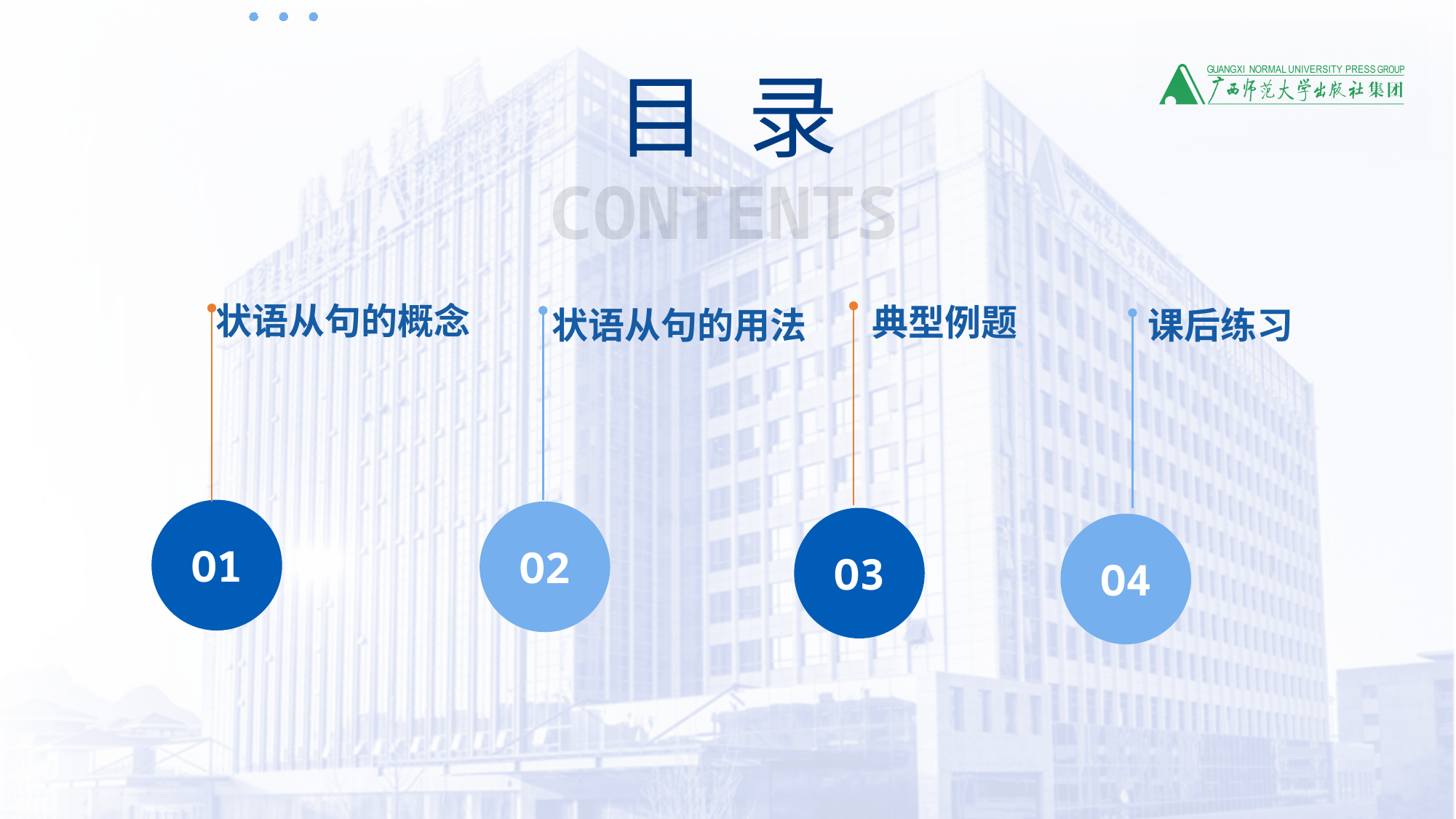

目  录
CONTENTS
状语从句的概念
典型例题
状语从句的用法
课后练习
O1
O2
O3
O4